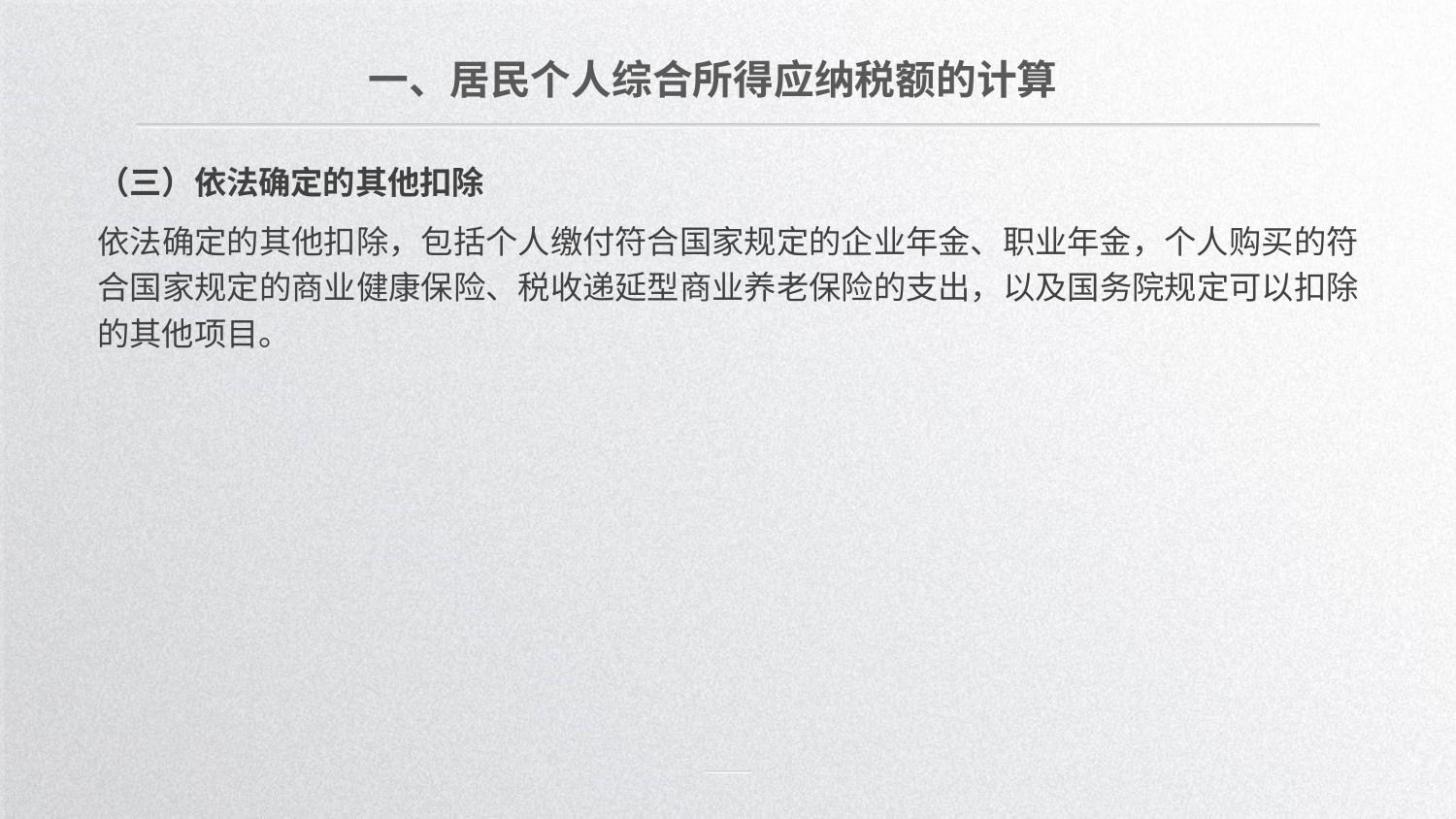

一、居民个人综合所得应纳税额的计算
（三）依法确定的其他扣除
依法确定的其他扣除，包括个人缴付符合国家规定的企业年金、职业年金，个人购买的符合国家规定的商业健康保险、税收递延型商业养老保险的支出，以及国务院规定可以扣除的其他项目。